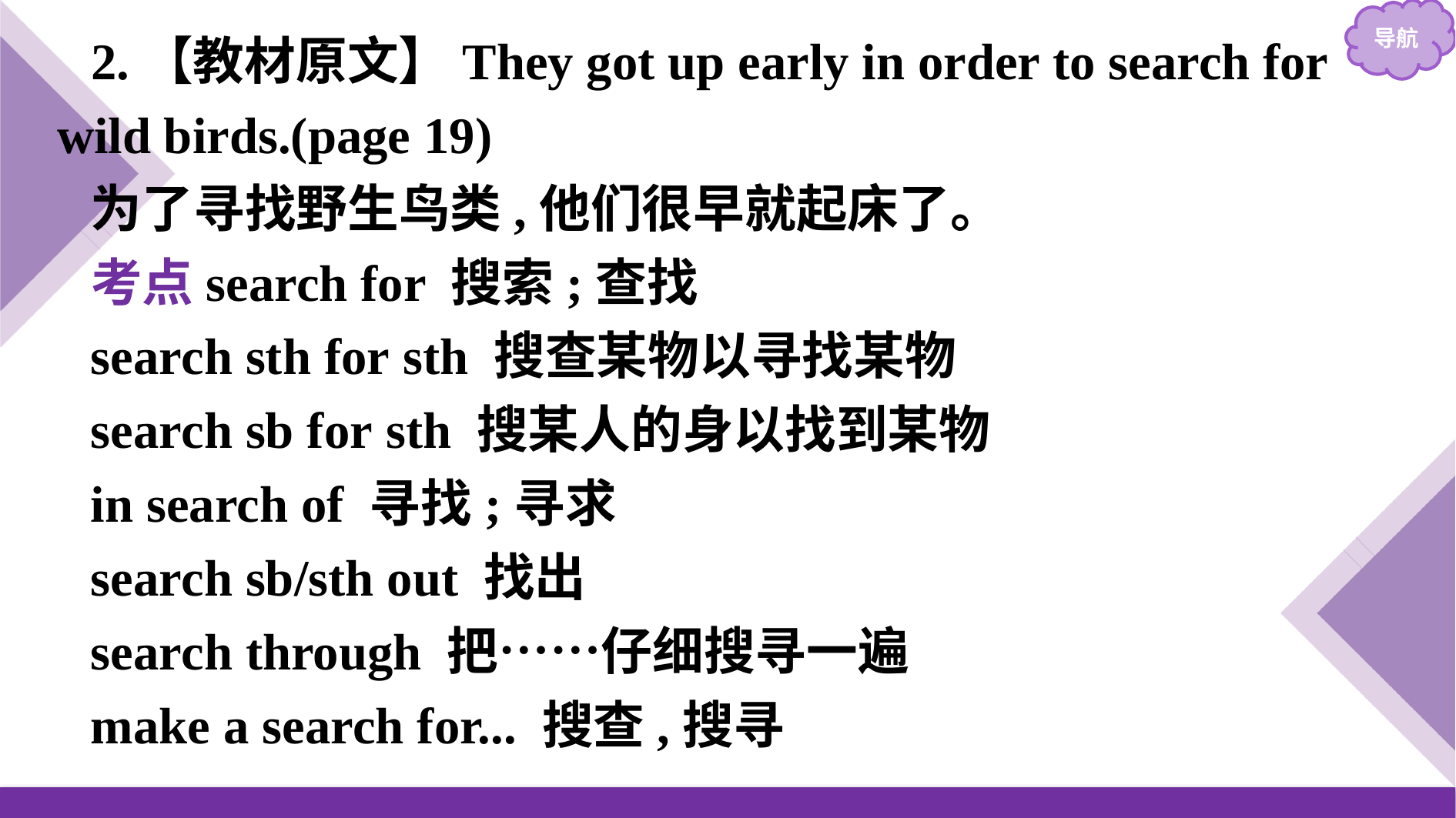

2.【教材原文】They got up early in order to search for wild birds.(page 19)
为了寻找野生鸟类,他们很早就起床了。
考点search for 搜索;查找
search sth for sth 搜查某物以寻找某物
search sb for sth 搜某人的身以找到某物
in search of 寻找;寻求
search sb/sth out 找出
search through 把……仔细搜寻一遍
make a search for... 搜查,搜寻